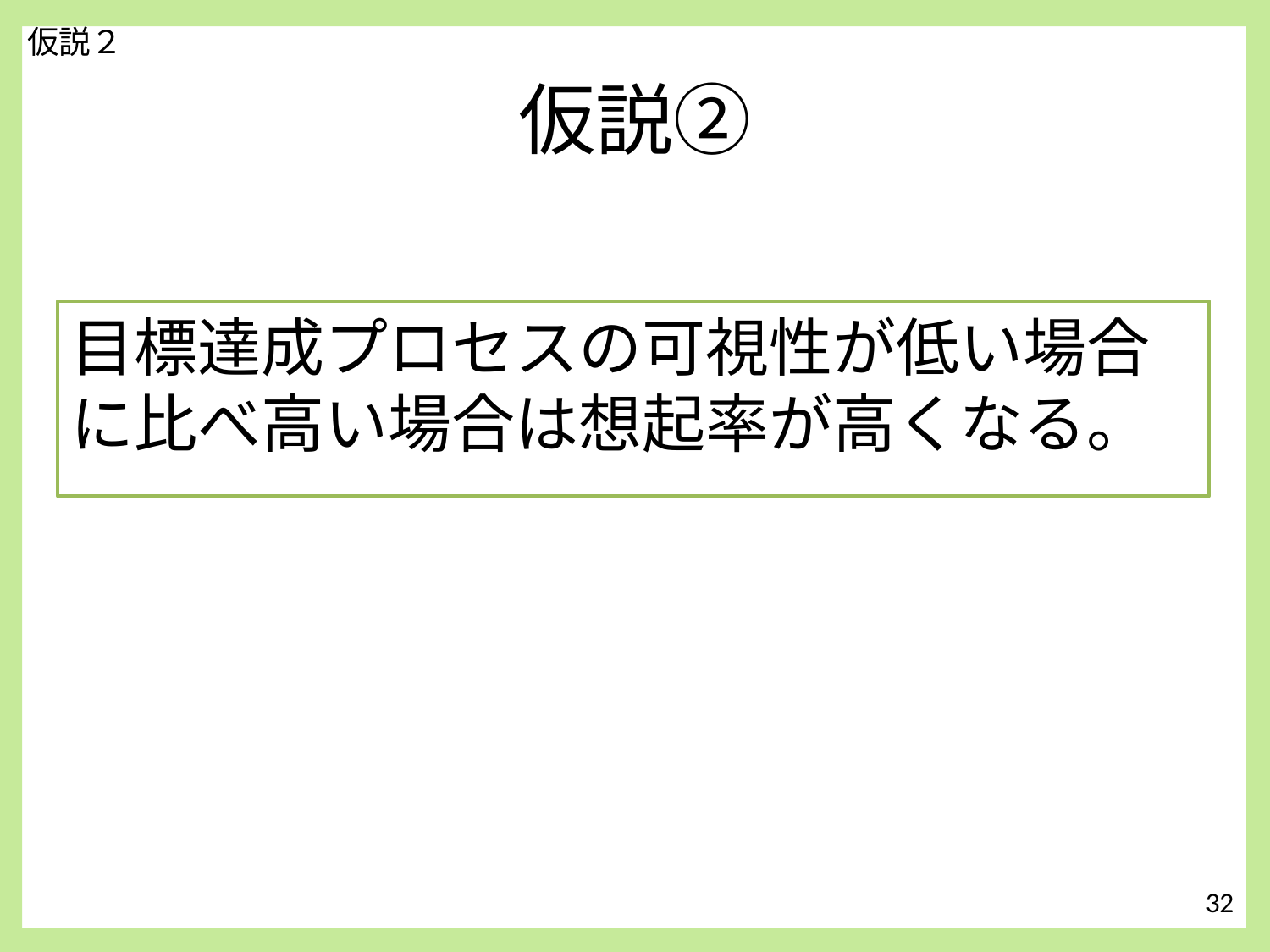

仮説２
# 仮説②
目標達成プロセスの可視性が低い場合に比べ高い場合は想起率が高くなる。
32